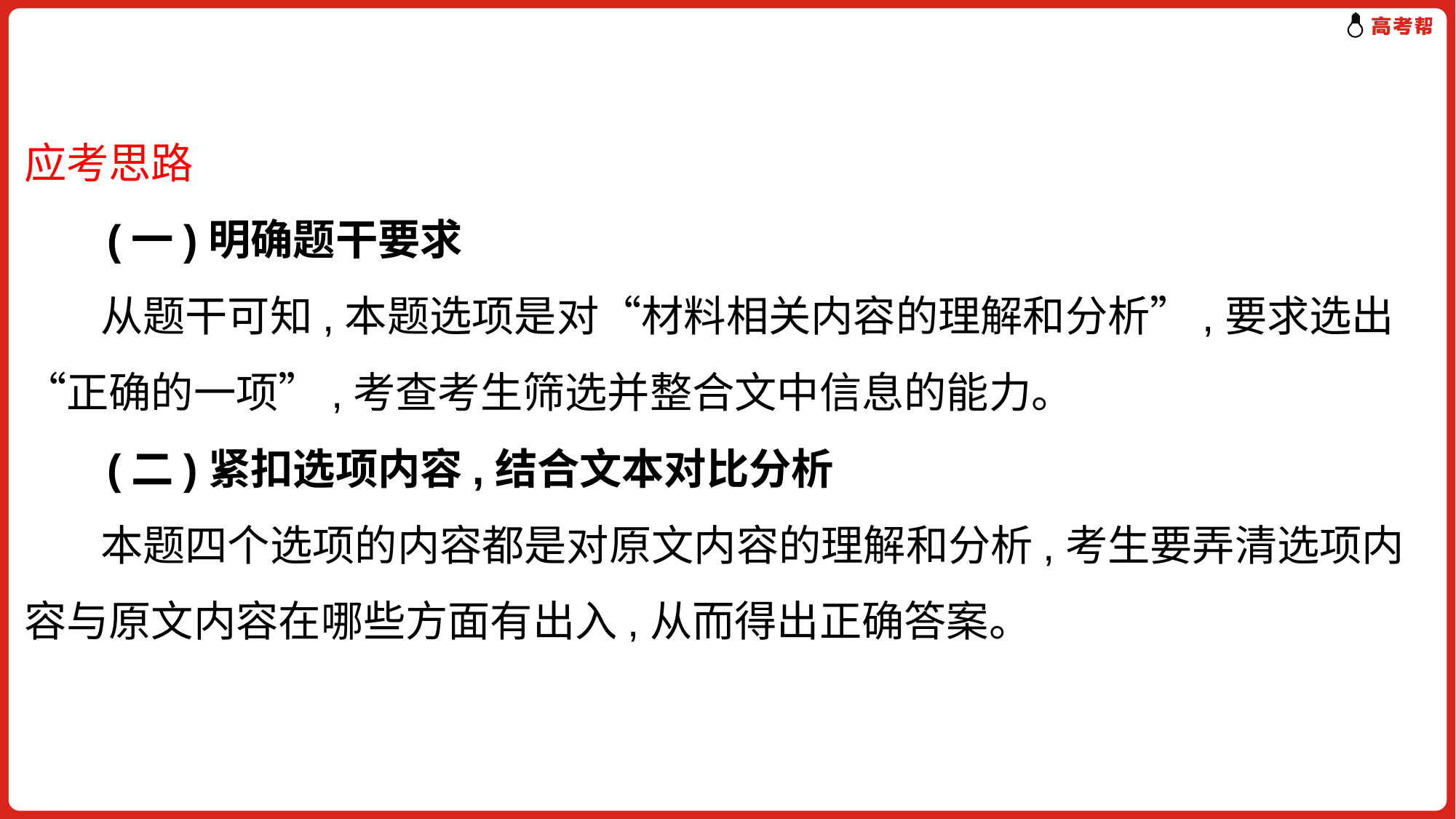

应考思路
       (一)明确题干要求
       从题干可知,本题选项是对“材料相关内容的理解和分析”,要求选出“正确的一项”,考查考生筛选并整合文中信息的能力。
       (二)紧扣选项内容,结合文本对比分析
       本题四个选项的内容都是对原文内容的理解和分析,考生要弄清选项内容与原文内容在哪些方面有出入,从而得出正确答案。